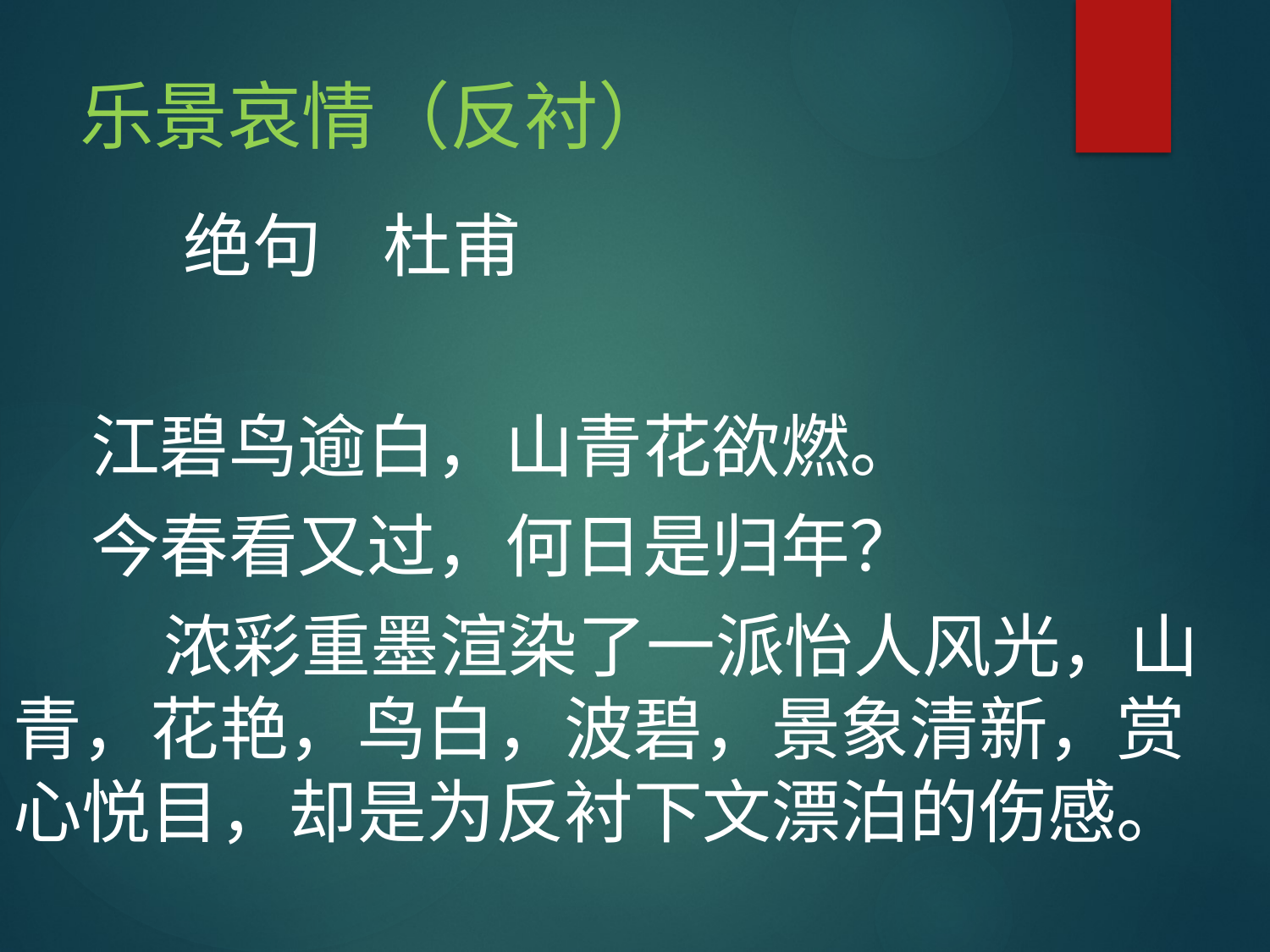

# 乐景哀情（反衬）
          绝句    杜甫

    江碧鸟逾白，山青花欲燃。
    今春看又过，何日是归年？
       浓彩重墨渲染了一派怡人风光，山青，花艳，鸟白，波碧，景象清新，赏心悦目，却是为反衬下文漂泊的伤感。